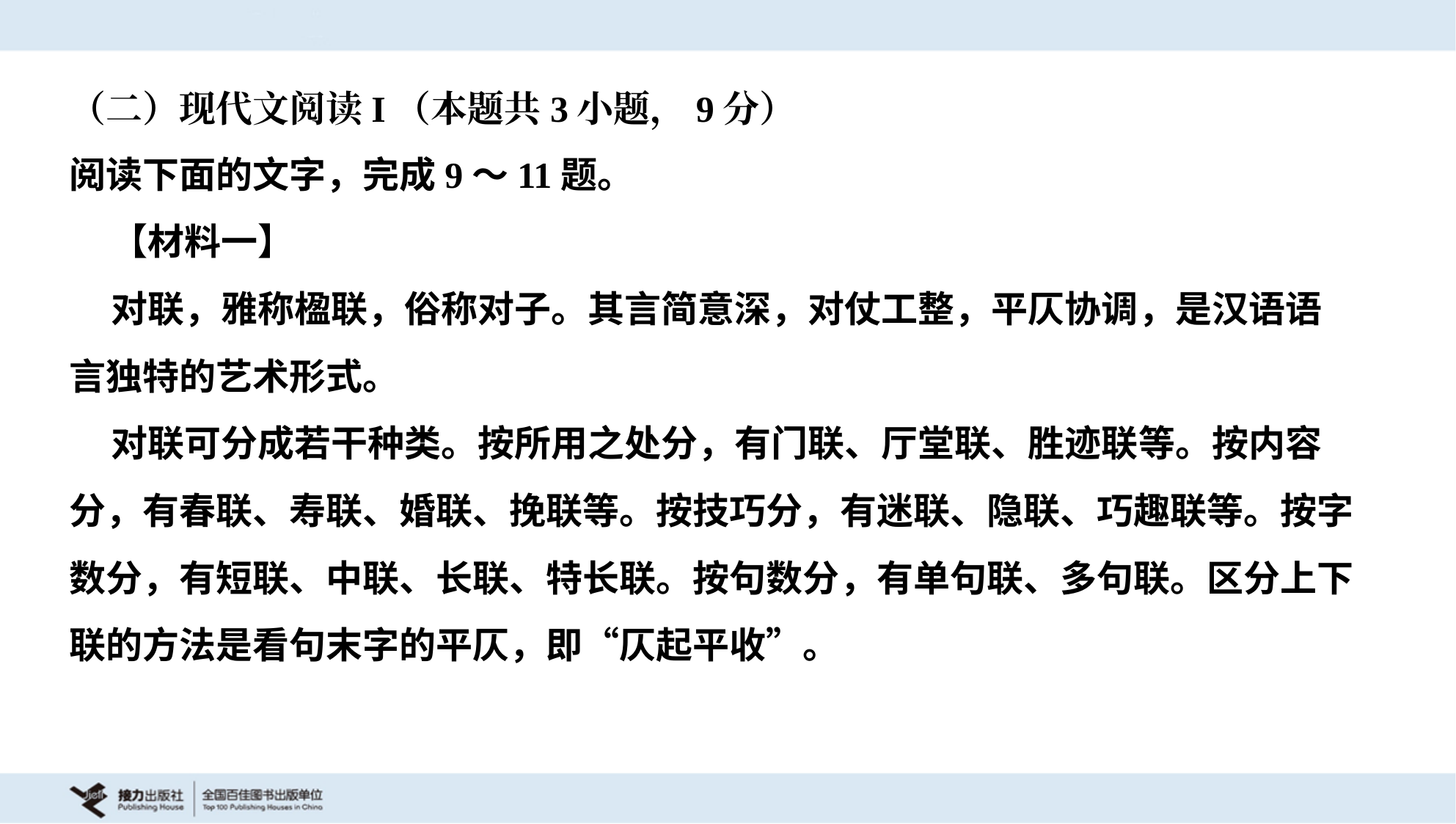

（二）现代文阅读I（本题共3小题，9分）
阅读下面的文字，完成9～11题。
    【材料一】
    对联，雅称楹联，俗称对子。其言简意深，对仗工整，平仄协调，是汉语语
言独特的艺术形式。
    对联可分成若干种类。按所用之处分，有门联、厅堂联、胜迹联等。按内容
分，有春联、寿联、婚联、挽联等。按技巧分，有迷联、隐联、巧趣联等。按字
数分，有短联、中联、长联、特长联。按句数分，有单句联、多句联。区分上下
联的方法是看句末字的平仄，即“仄起平收”。